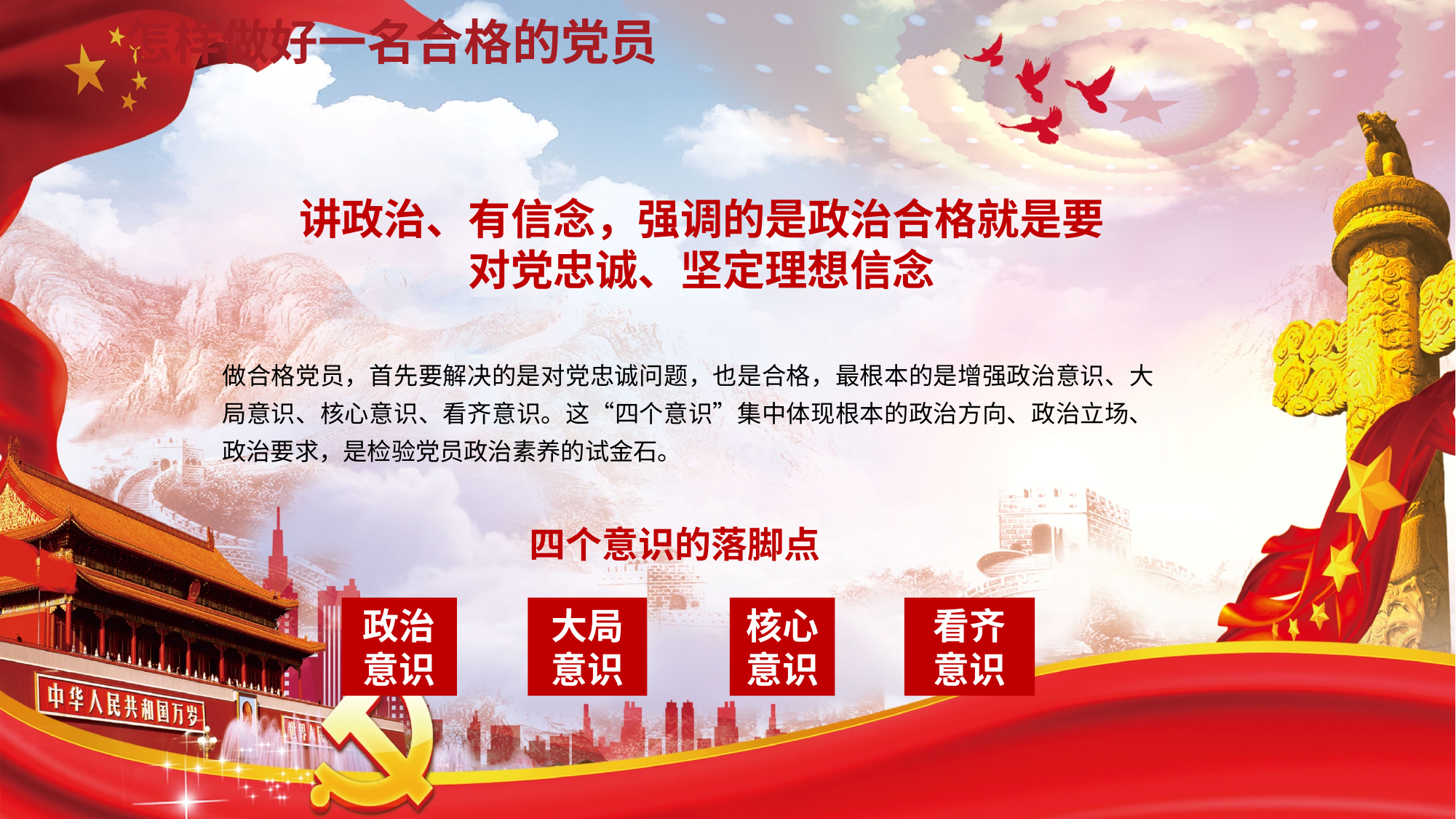

# 怎样做好一名合格的党员
讲政治、有信念，强调的是政治合格就是要对党忠诚、坚定理想信念
做合格党员，首先要解决的是对党忠诚问题，也是合格，最根本的是增强政治意识、大局意识、核心意识、看齐意识。这“四个意识”集中体现根本的政治方向、政治立场、政治要求，是检验党员政治素养的试金石。
四个意识的落脚点
政治
意识
大局意识
核心意识
看齐意识